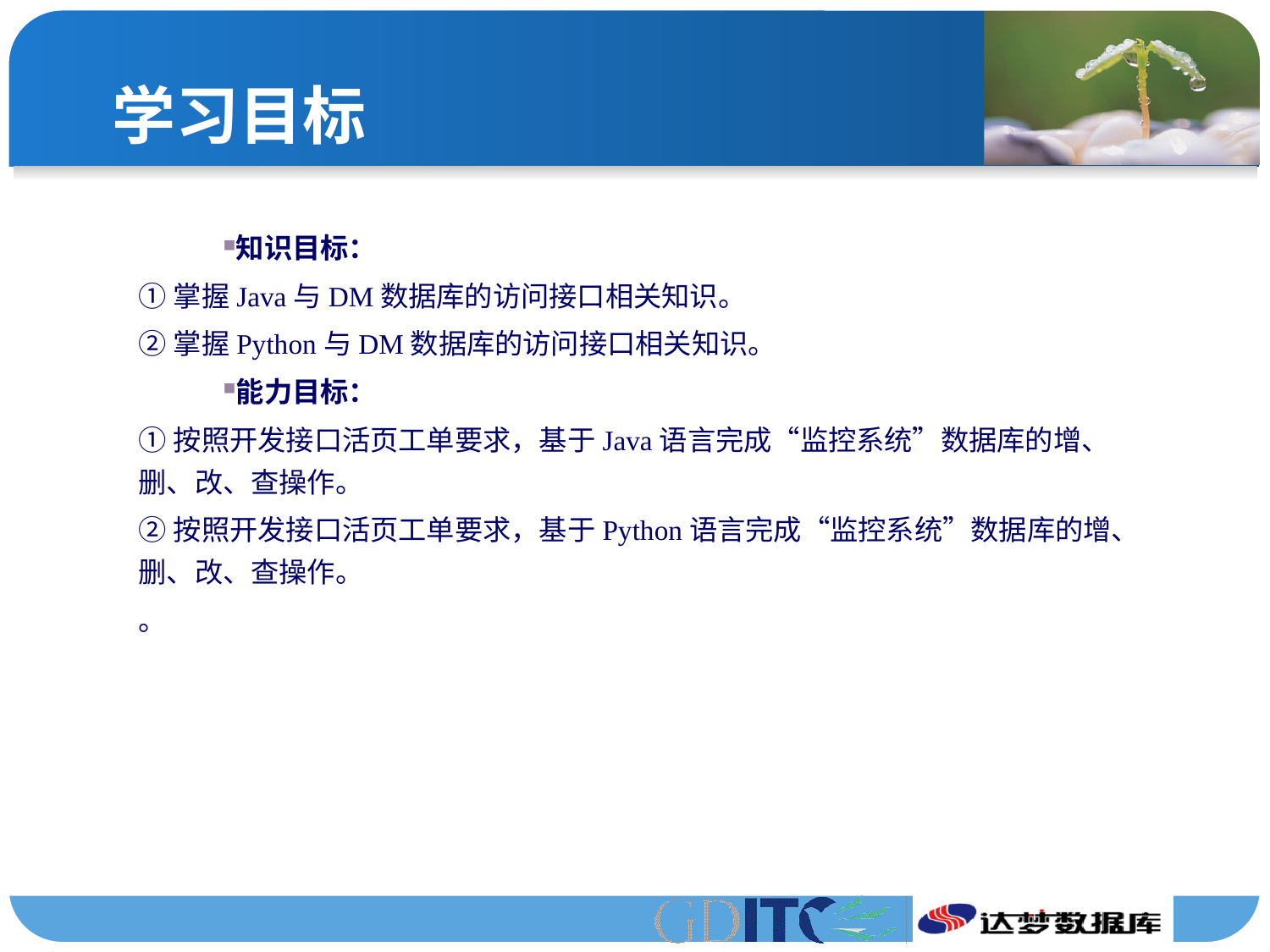

# 学习目标
知识目标：
①掌握Java与DM数据库的访问接口相关知识。
②掌握Python与DM数据库的访问接口相关知识。
能力目标：
①按照开发接口活页工单要求，基于Java语言完成“监控系统”数据库的增、删、改、查操作。
②按照开发接口活页工单要求，基于Python语言完成“监控系统”数据库的增、删、改、查操作。
。